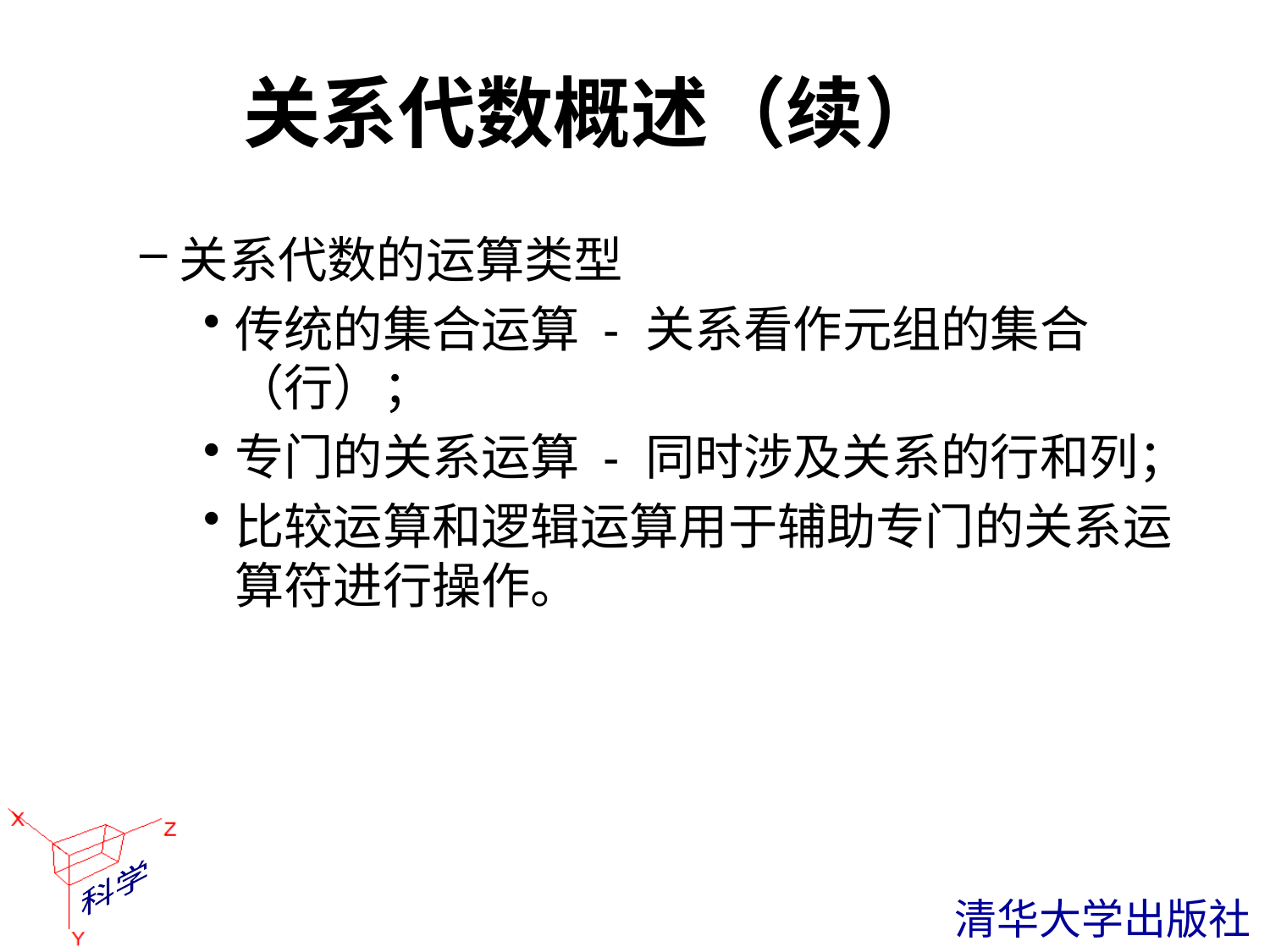

# 关系代数概述（续）
关系代数的运算类型
传统的集合运算 - 关系看作元组的集合（行）；
专门的关系运算 - 同时涉及关系的行和列；
比较运算和逻辑运算用于辅助专门的关系运算符进行操作。

      清华大学出版社